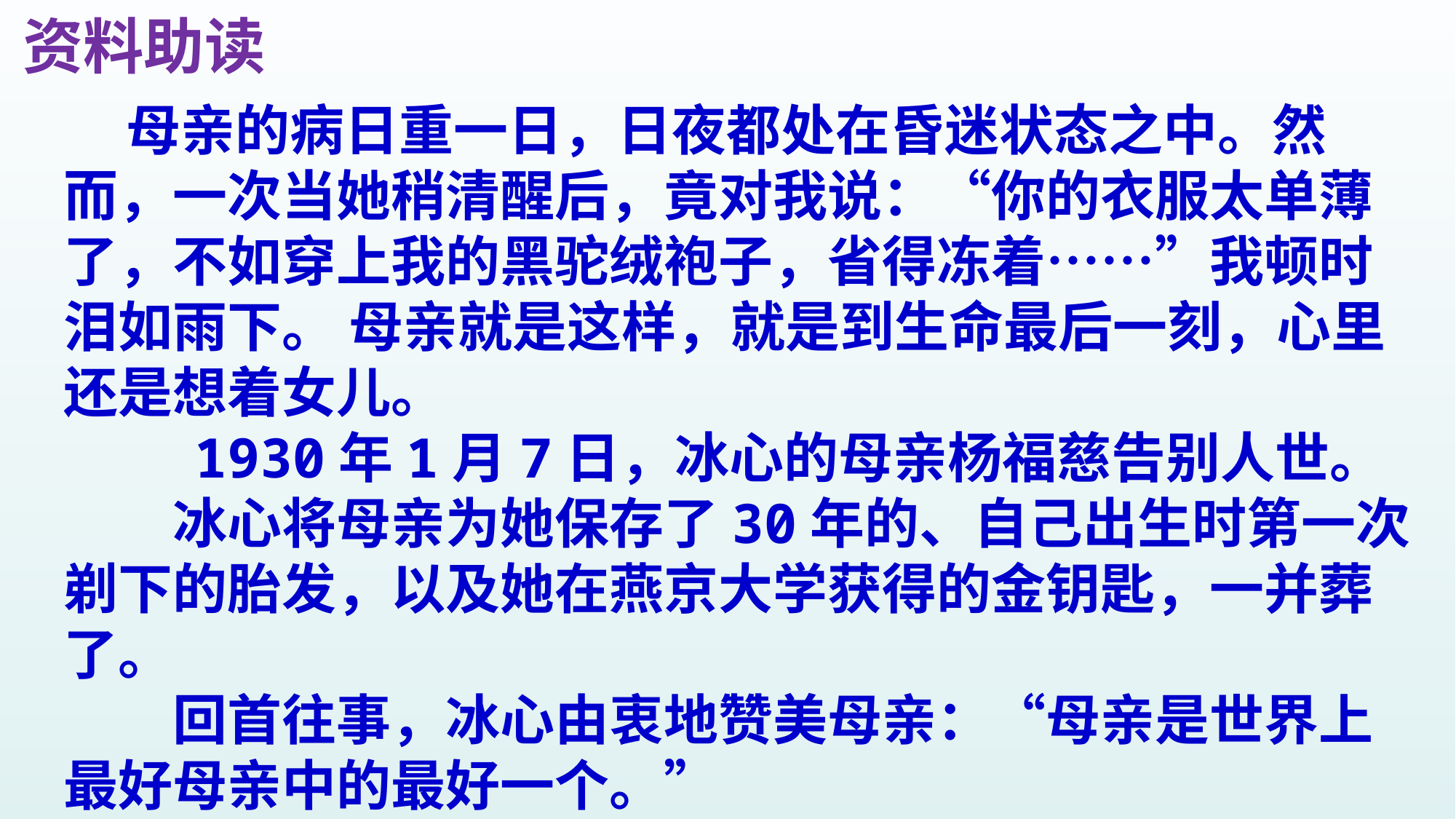

资料助读
    母亲的病日重一日，日夜都处在昏迷状态之中。然而，一次当她稍清醒后，竟对我说：“你的衣服太单薄了，不如穿上我的黑驼绒袍子，省得冻着……”我顿时泪如雨下。 母亲就是这样，就是到生命最后一刻，心里还是想着女儿。
    1930年1月7日，冰心的母亲杨福慈告别人世。
　　冰心将母亲为她保存了30年的、自己出生时第一次剃下的胎发，以及她在燕京大学获得的金钥匙，一并葬了。
　　回首往事，冰心由衷地赞美母亲：“母亲是世界上最好母亲中的最好一个。”